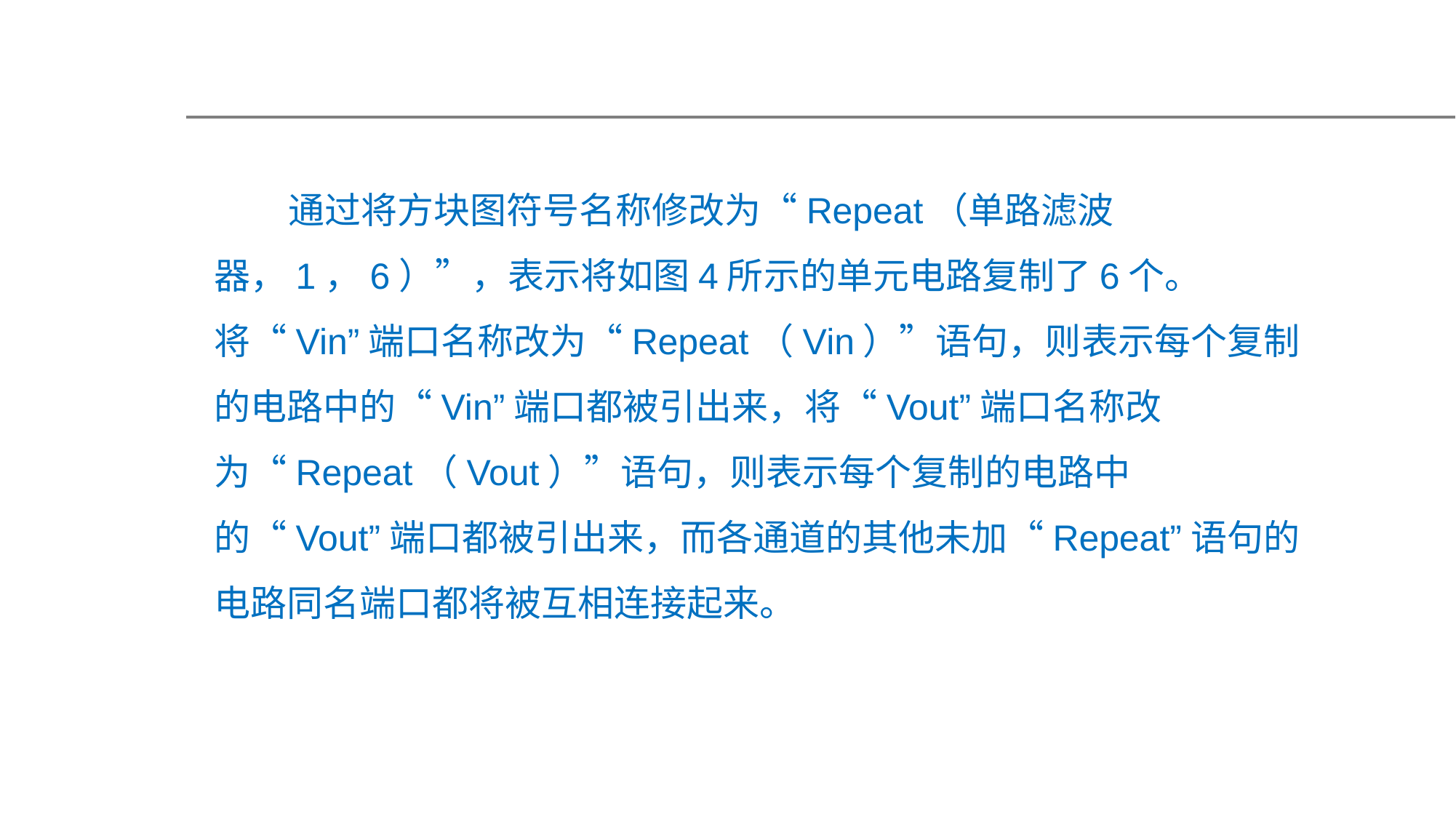

通过将方块图符号名称修改为“Repeat（单路滤波器，1，6）”，表示将如图4所示的单元电路复制了6个。将“Vin”端口名称改为“Repeat（Vin）”语句，则表示每个复制的电路中的“Vin”端口都被引出来，将“Vout”端口名称改为“Repeat（Vout）”语句，则表示每个复制的电路中的“Vout”端口都被引出来，而各通道的其他未加“Repeat”语句的电路同名端口都将被互相连接起来。